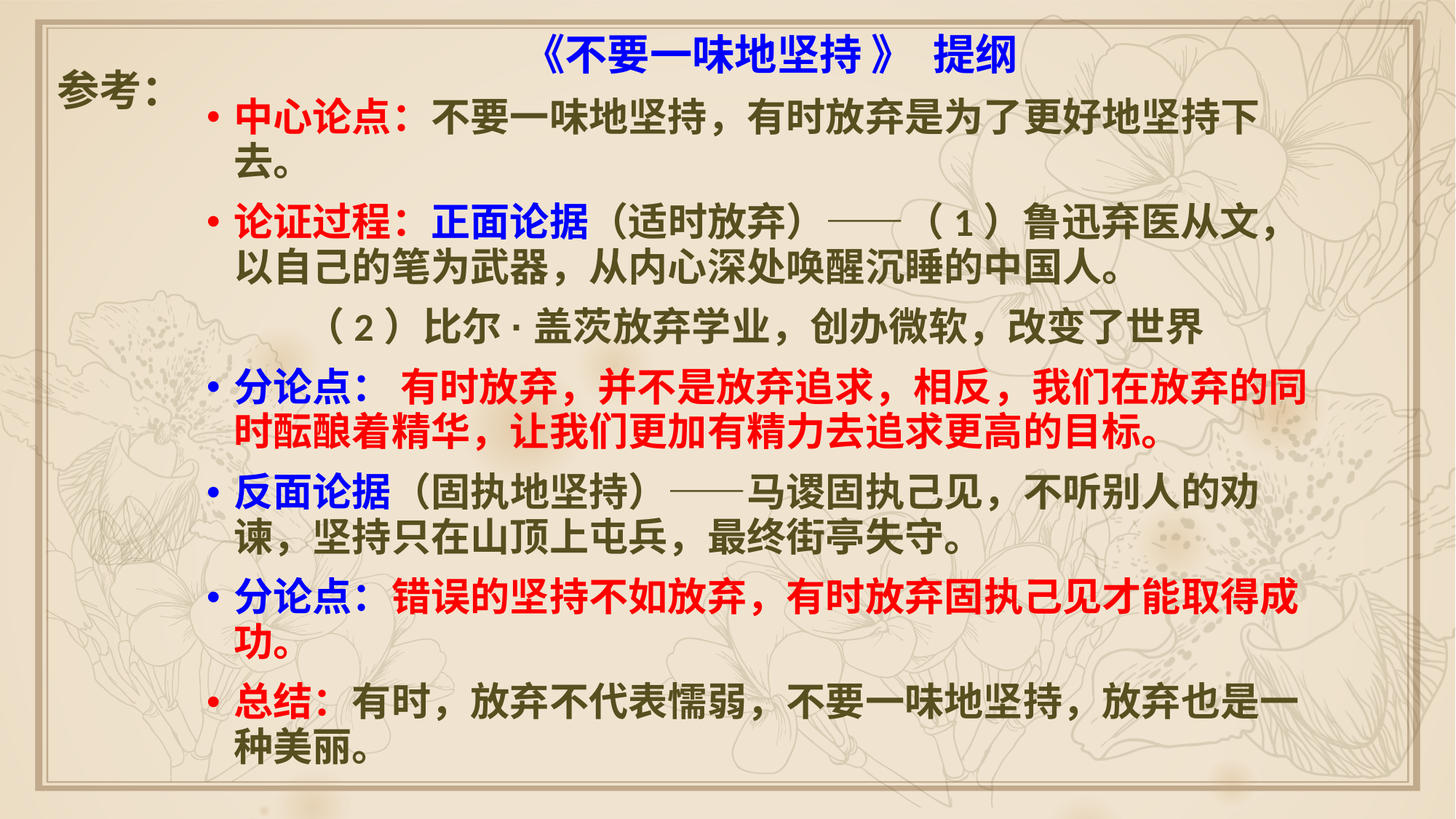

《不要一味地坚持 》  提纲
中心论点：不要一味地坚持，有时放弃是为了更好地坚持下去。
论证过程：正面论据（适时放弃）——（1）鲁迅弃医从文，以自己的笔为武器，从内心深处唤醒沉睡的中国人。
          （2）比尔·盖茨放弃学业，创办微软，改变了世界
分论点： 有时放弃，并不是放弃追求，相反，我们在放弃的同时酝酿着精华，让我们更加有精力去追求更高的目标。
反面论据（固执地坚持）——马谡固执己见，不听别人的劝谏，坚持只在山顶上屯兵，最终街亭失守。
分论点：错误的坚持不如放弃，有时放弃固执己见才能取得成功。
总结：有时，放弃不代表懦弱，不要一味地坚持，放弃也是一种美丽。
参考：